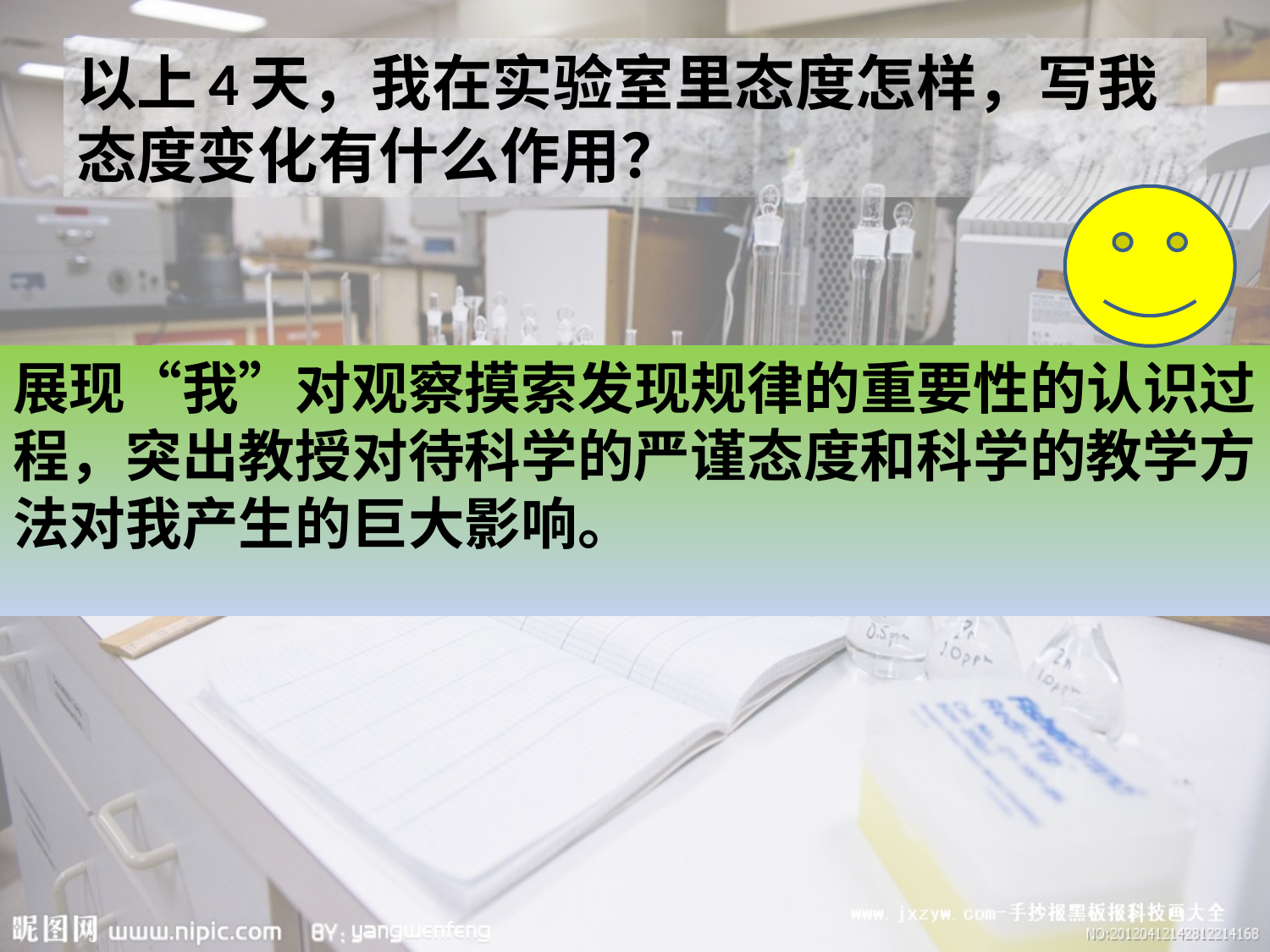

# 以上4天，我在实验室里态度怎样，写我态度变化有什么作用？

展现“我”对观察摸索发现规律的重要性的认识过程，突出教授对待科学的严谨态度和科学的教学方法对我产生的巨大影响。